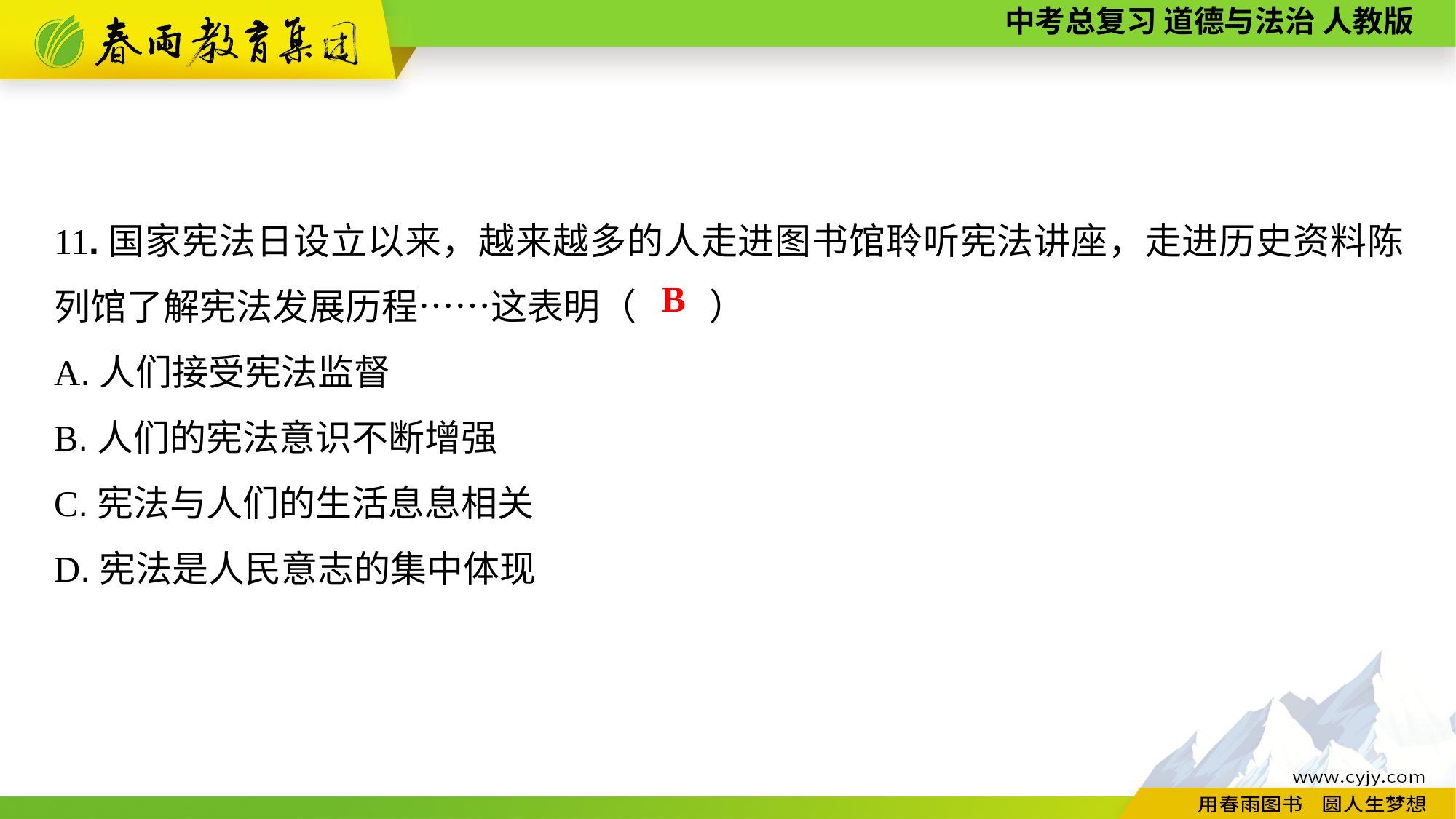

11.国家宪法日设立以来，越来越多的人走进图书馆聆听宪法讲座，走进历史资料陈列馆了解宪法发展历程……这表明（　　）
A.人们接受宪法监督
B.人们的宪法意识不断增强
C.宪法与人们的生活息息相关
D.宪法是人民意志的集中体现
B